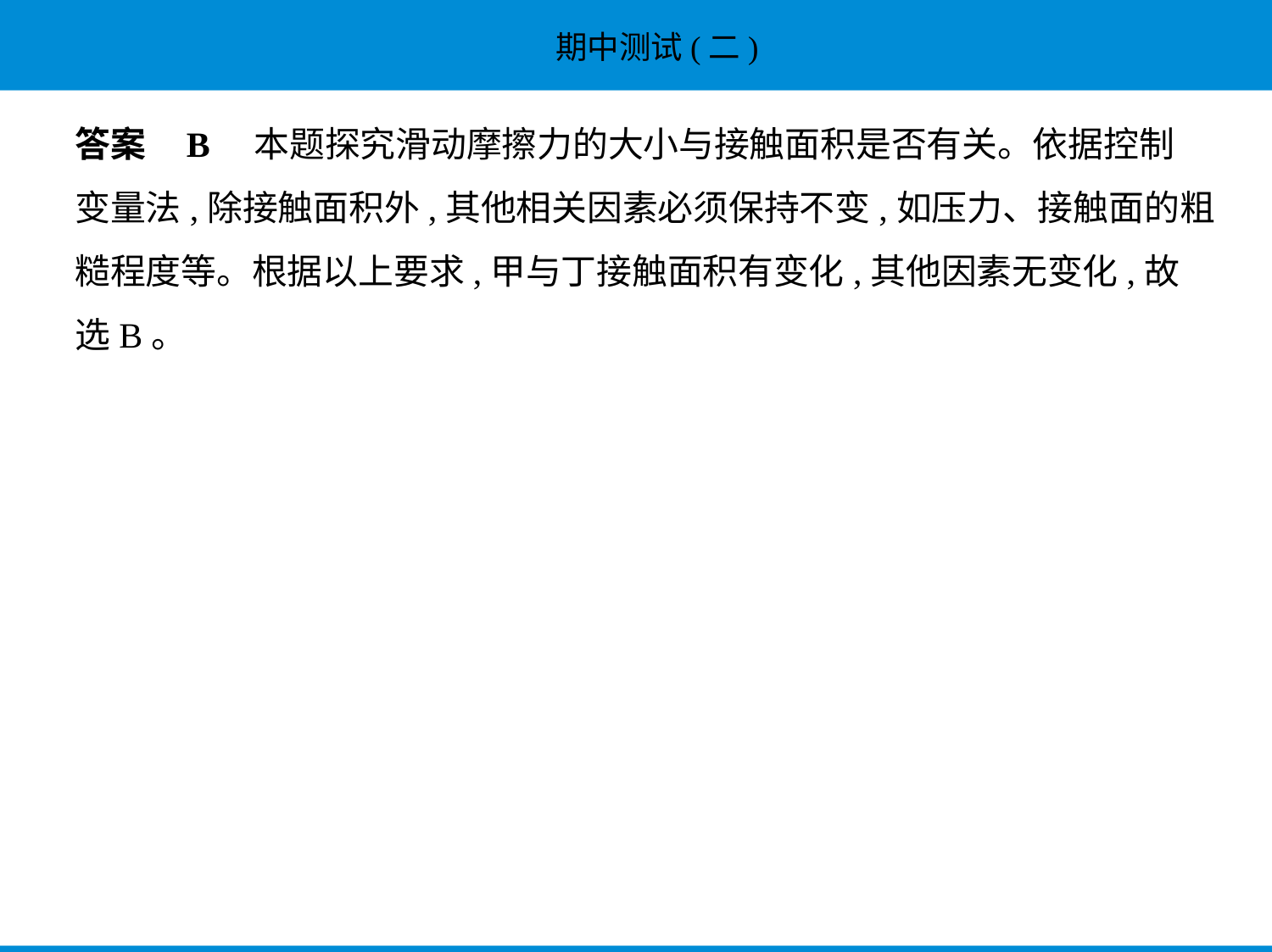

答案    B　本题探究滑动摩擦力的大小与接触面积是否有关。依据控制
变量法,除接触面积外,其他相关因素必须保持不变,如压力、接触面的粗
糙程度等。根据以上要求,甲与丁接触面积有变化,其他因素无变化,故
选B。